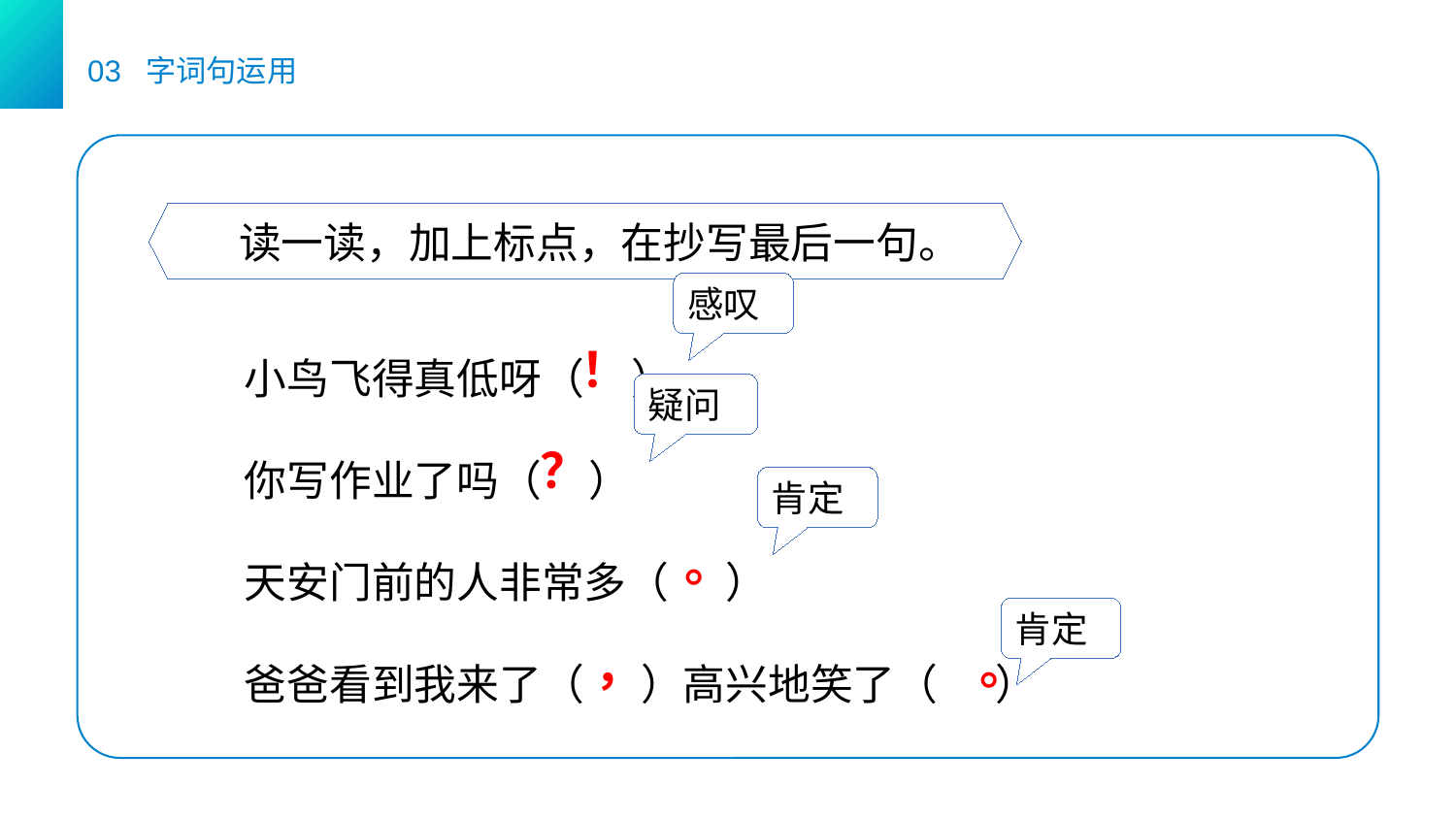

03  字词句运用

读一读，加上标点，在抄写最后一句。
感叹
小鸟飞得真低呀（     ）
你写作业了吗（     ）
天安门前的人非常多（      ）
爸爸看到我来了（      ）高兴地笑了（      ）
！
疑问
？
肯定
。
肯定
，
。